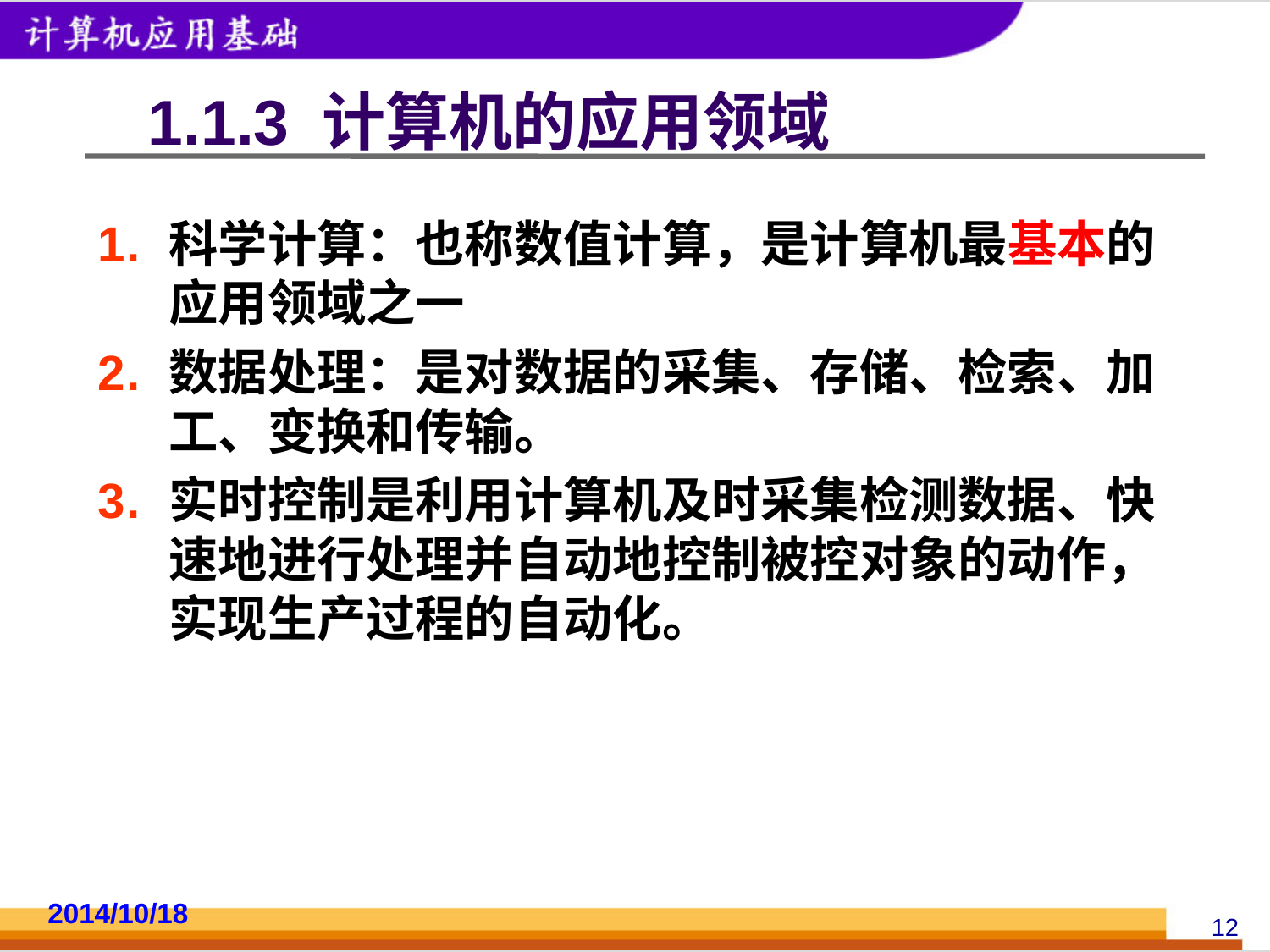

# 1.1.3 计算机的应用领域
科学计算：也称数值计算，是计算机最基本的应用领域之一
数据处理：是对数据的采集、存储、检索、加工、变换和传输。
实时控制是利用计算机及时采集检测数据、快速地进行处理并自动地控制被控对象的动作，实现生产过程的自动化。

2014/10/18